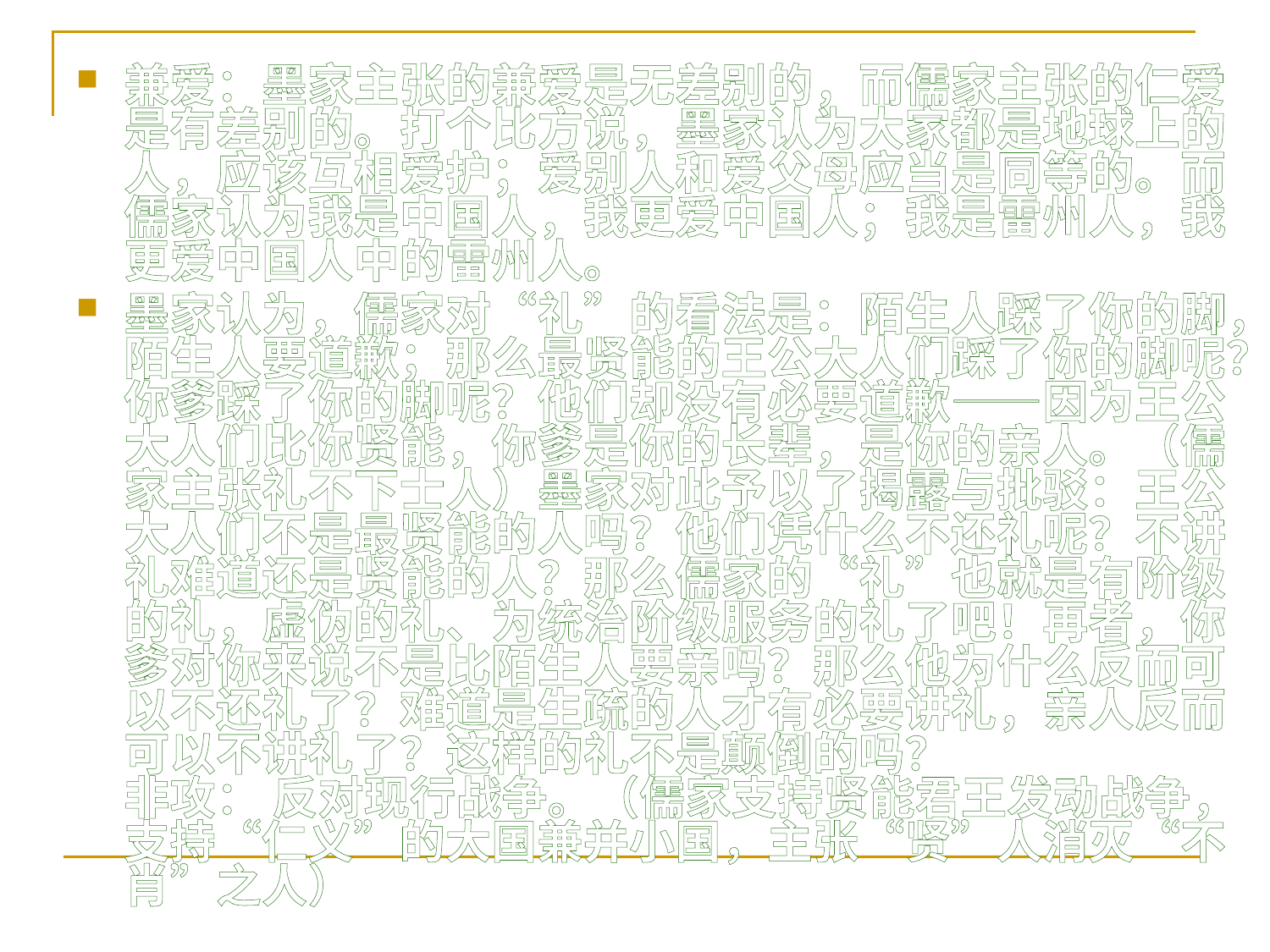

兼爱：墨家主张的兼爱是无差别的，而儒家主张的仁爱是有差别的。打个比方说，墨家认为大家都是地球上的人，应该互相爱护；爱别人和爱父母应当是同等的。而儒家认为我是中国人，我更爱中国人；我是雷州人，我更爱中国人中的雷州人。
墨家认为，儒家对“礼”的看法是：陌生人踩了你的脚，陌生人要道歉；那么最贤能的王公大人们踩了你的脚呢？你爹踩了你的脚呢？他们却没有必要道歉——因为王公大人们比你贤能，你爹是你的长辈，是你的亲人。（儒家主张礼不下士人）墨家对此予以了揭露与批驳：王公大人们不是最贤能的人吗？他们凭什么不还礼呢？不讲礼难道还是贤能的人？那么儒家的“礼”也就是有阶级的礼，虚伪的礼、为统治阶级服务的礼了吧！再者，你爹对你来说不是比陌生人要亲吗？那么他为什么反而可以不还礼了？难道是生疏的人才有必要讲礼，亲人反而可以不讲礼了？这样的礼不是颠倒的吗？  
非攻： 反对现行战争。（儒家支持贤能君王发动战争，支持“仁义”的大国兼并小国，主张“贤”人消灭“不肖”之人）